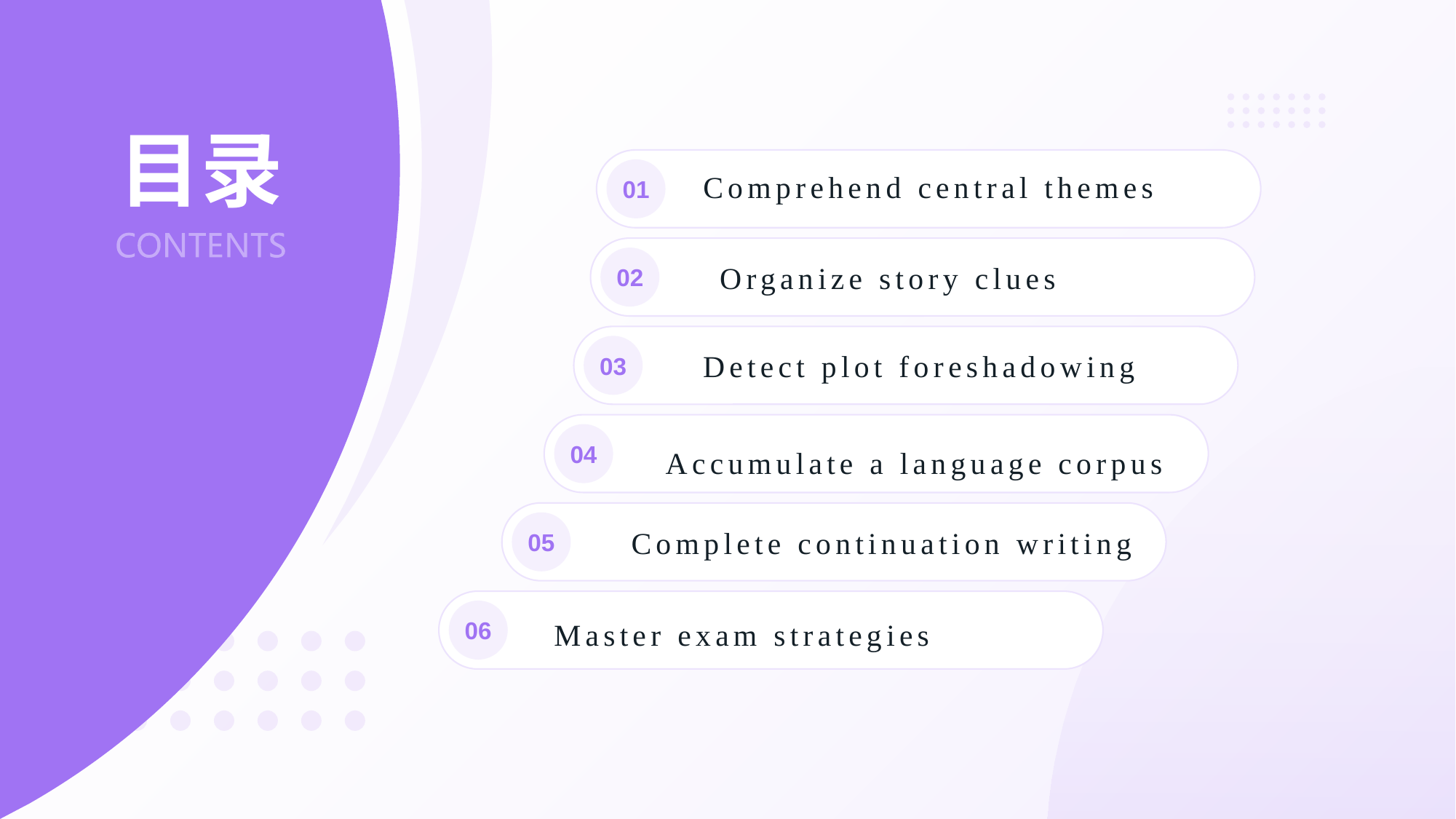

# 目录

01
Comprehend central themes

02
Organize story clues

03
Detect plot foreshadowing

04
Accumulate a language corpus

05
Complete continuation writing

06
Master exam strategies